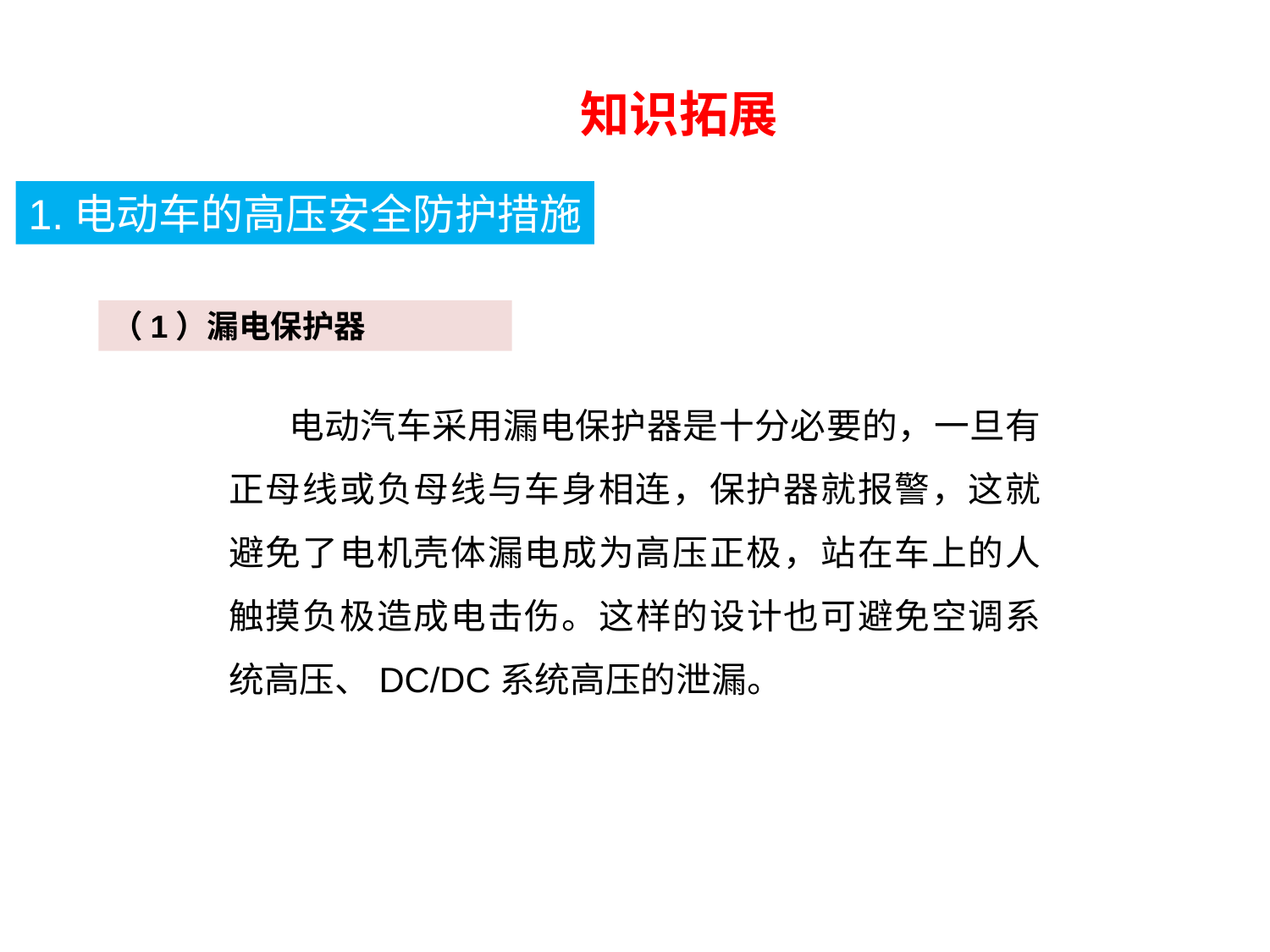

知识拓展
1.电动车的高压安全防护措施
（1）漏电保护器
 电动汽车采用漏电保护器是十分必要的，一旦有正母线或负母线与车身相连，保护器就报警，这就避免了电机壳体漏电成为高压正极，站在车上的人触摸负极造成电击伤。这样的设计也可避免空调系统高压、DC/DC系统高压的泄漏。